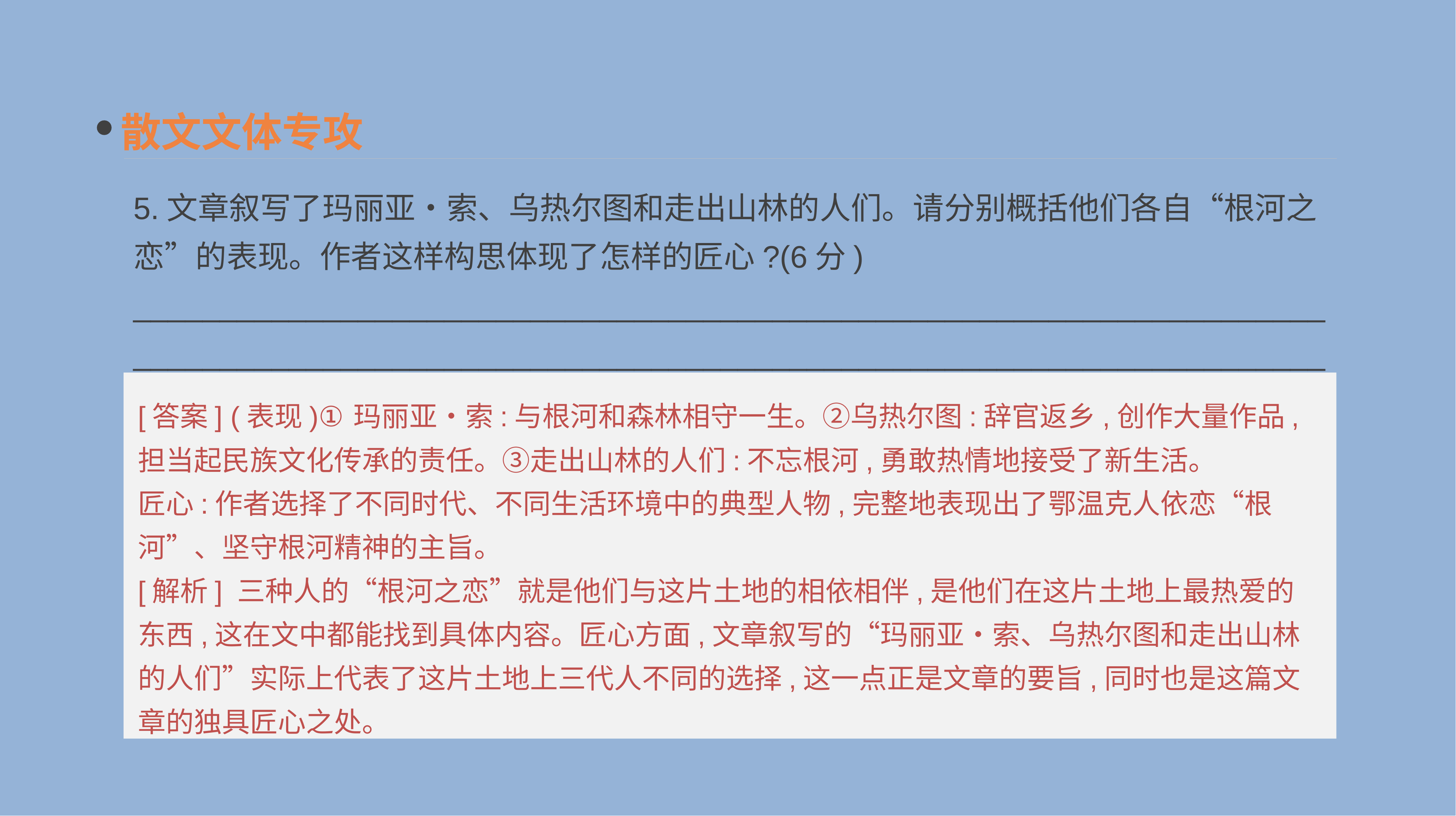

散文文体专攻

5.文章叙写了玛丽亚•索、乌热尔图和走出山林的人们。请分别概括他们各自“根河之恋”的表现。作者这样构思体现了怎样的匠心?(6分)
__________________________________________________________________________________________________________________________________________________________________________

[答案] (表现)①玛丽亚•索:与根河和森林相守一生。②乌热尔图:辞官返乡,创作大量作品,担当起民族文化传承的责任。③走出山林的人们:不忘根河,勇敢热情地接受了新生活。
匠心:作者选择了不同时代、不同生活环境中的典型人物,完整地表现出了鄂温克人依恋“根河”、坚守根河精神的主旨。
[解析] 三种人的“根河之恋”就是他们与这片土地的相依相伴,是他们在这片土地上最热爱的东西,这在文中都能找到具体内容。匠心方面,文章叙写的“玛丽亚•索、乌热尔图和走出山林的人们”实际上代表了这片土地上三代人不同的选择,这一点正是文章的要旨,同时也是这篇文章的独具匠心之处。